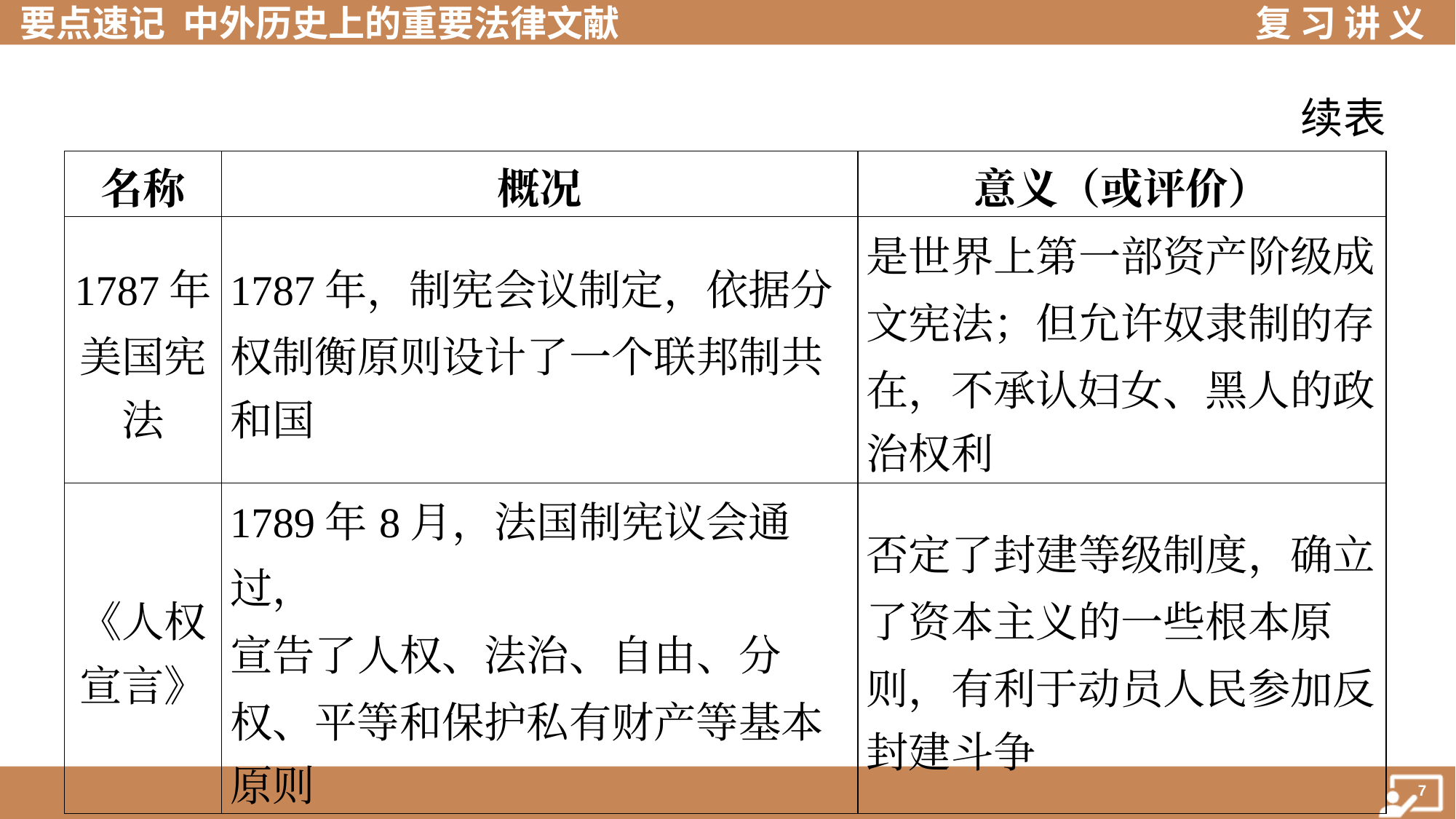

续表
| 名称 | 概况 | 意义（或评价） |
| --- | --- | --- |
| 1787年 美国宪 法 | 1787年，制宪会议制定，依据分 权制衡原则设计了一个联邦制共 和国 | 是世界上第一部资产阶级成 文宪法；但允许奴隶制的存 在，不承认妇女、黑人的政 治权利 |
| 《人权 宣言》 | 1789年8月，法国制宪议会通过， 宣告了人权、法治、自由、分 权、平等和保护私有财产等基本 原则 | 否定了封建等级制度，确立 了资本主义的一些根本原 则，有利于动员人民参加反 封建斗争 |